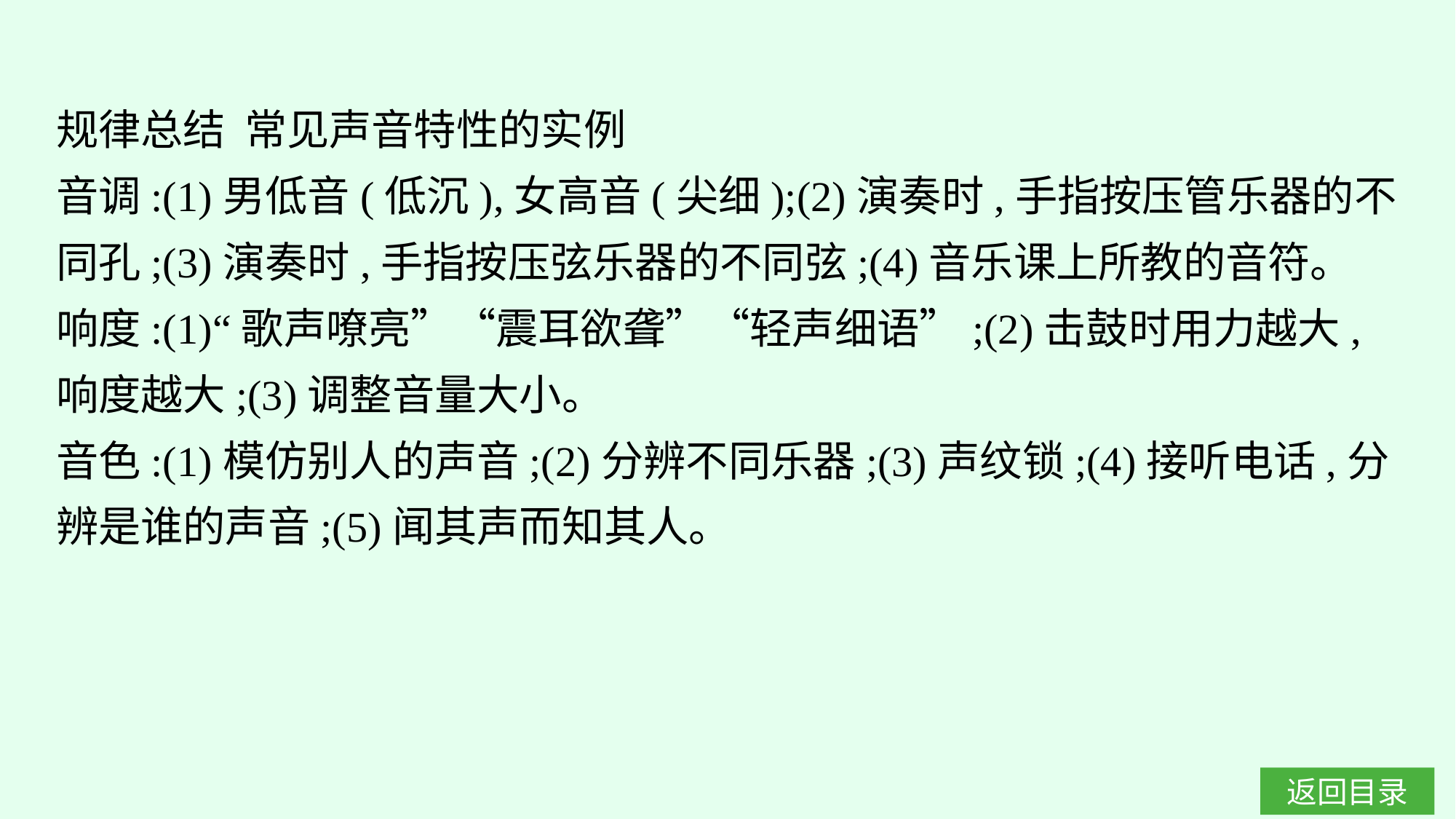

规律总结  常见声音特性的实例
音调:(1)男低音(低沉),女高音(尖细);(2)演奏时,手指按压管乐器的不同孔;(3)演奏时,手指按压弦乐器的不同弦;(4)音乐课上所教的音符。
响度:(1)“歌声嘹亮”“震耳欲聋”“轻声细语”;(2)击鼓时用力越大,响度越大;(3)调整音量大小。
音色:(1)模仿别人的声音;(2)分辨不同乐器;(3)声纹锁;(4)接听电话,分辨是谁的声音;(5)闻其声而知其人。